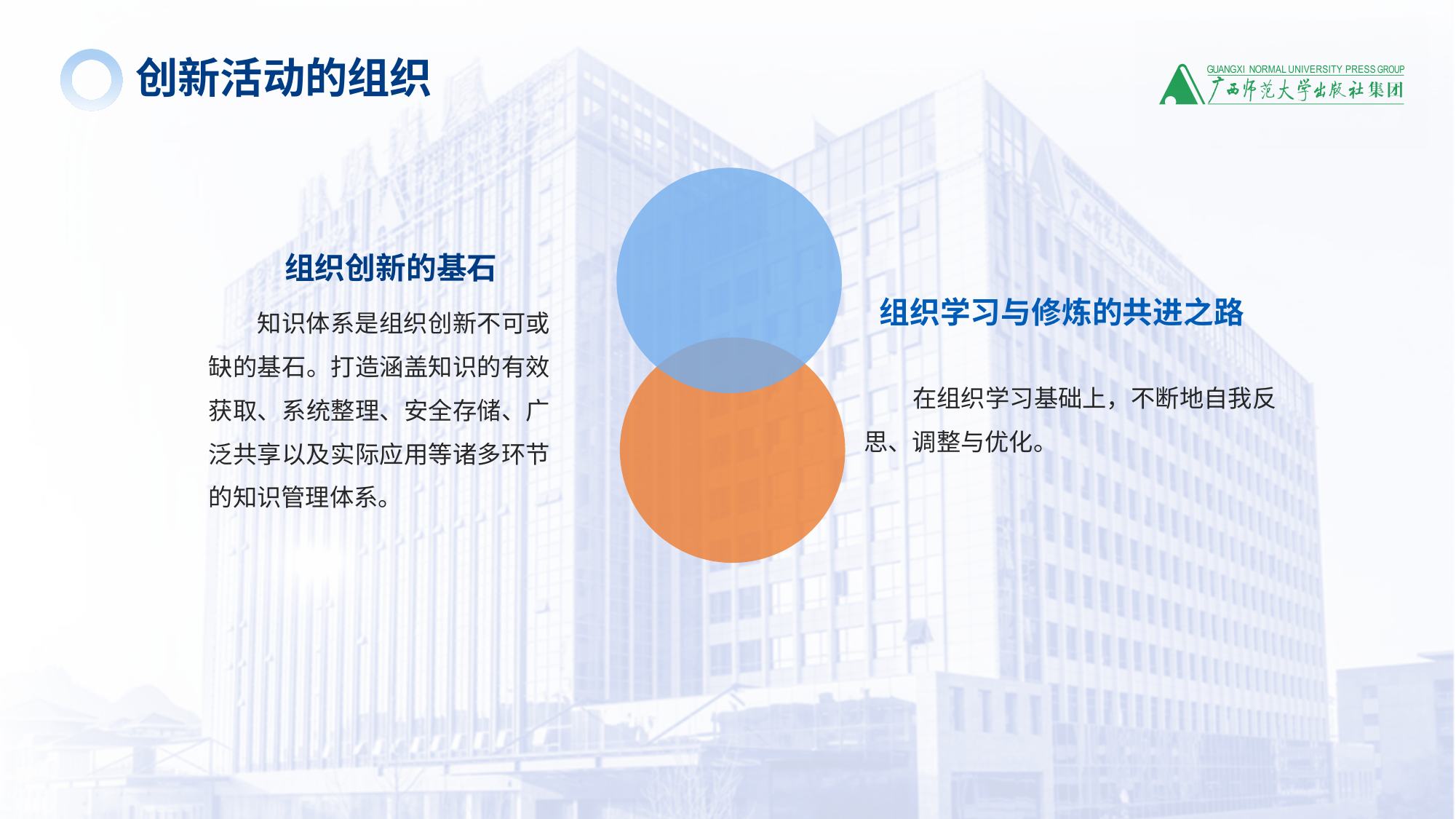

创新活动的组织

组织创新的基石
组织学习与修炼的共进之路
知识体系是组织创新不可或缺的基石。打造涵盖知识的有效获取、系统整理、安全存储、广泛共享以及实际应用等诸多环节的知识管理体系。

在组织学习基础上，不断地自我反思、调整与优化。